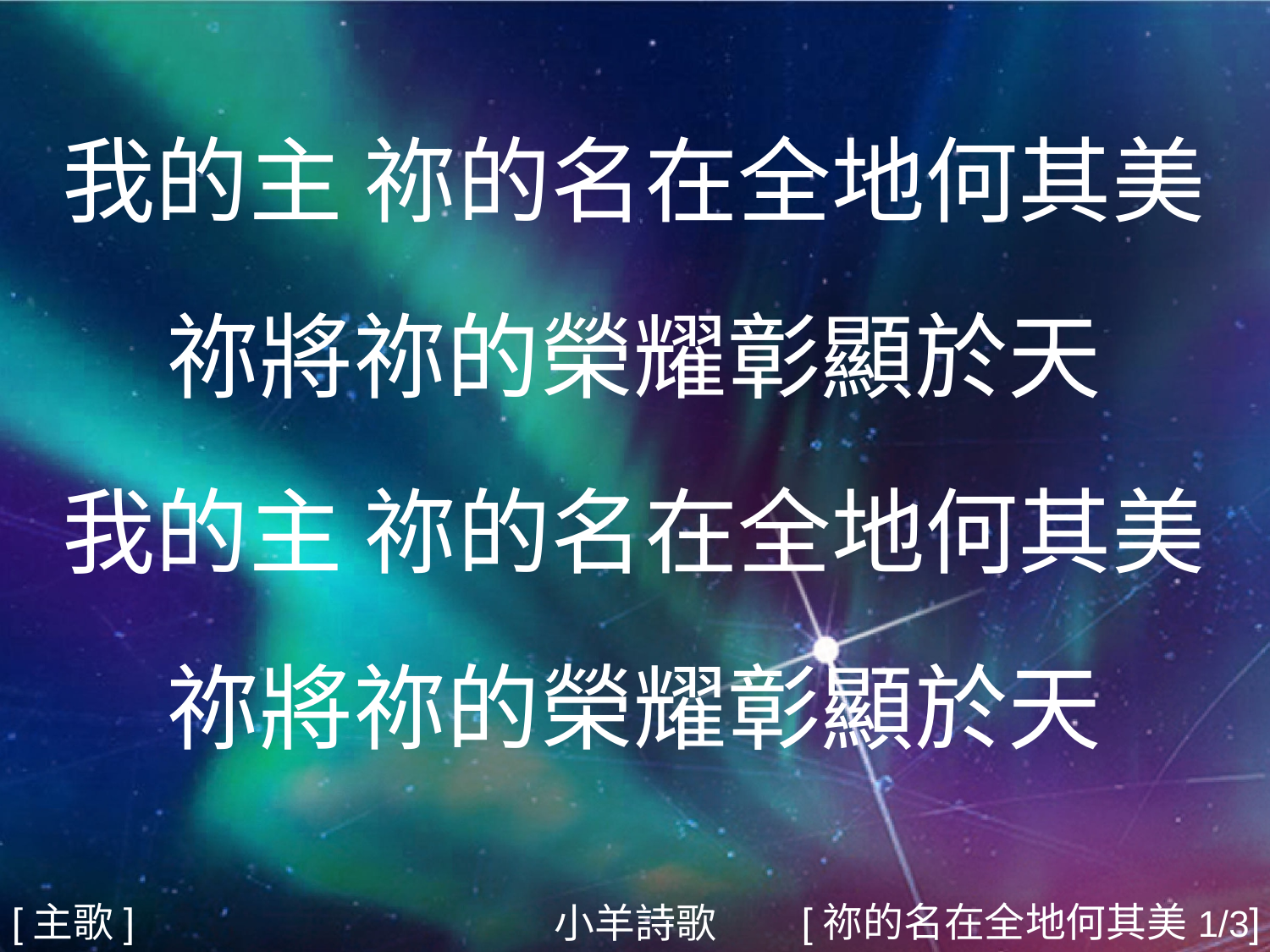

我的主 祢的名在全地何其美

祢將祢的榮耀彰顯於天

我的主 祢的名在全地何其美

祢將祢的榮耀彰顯於天
#

[主歌]
[祢的名在全地何其美1/3]
小羊詩歌